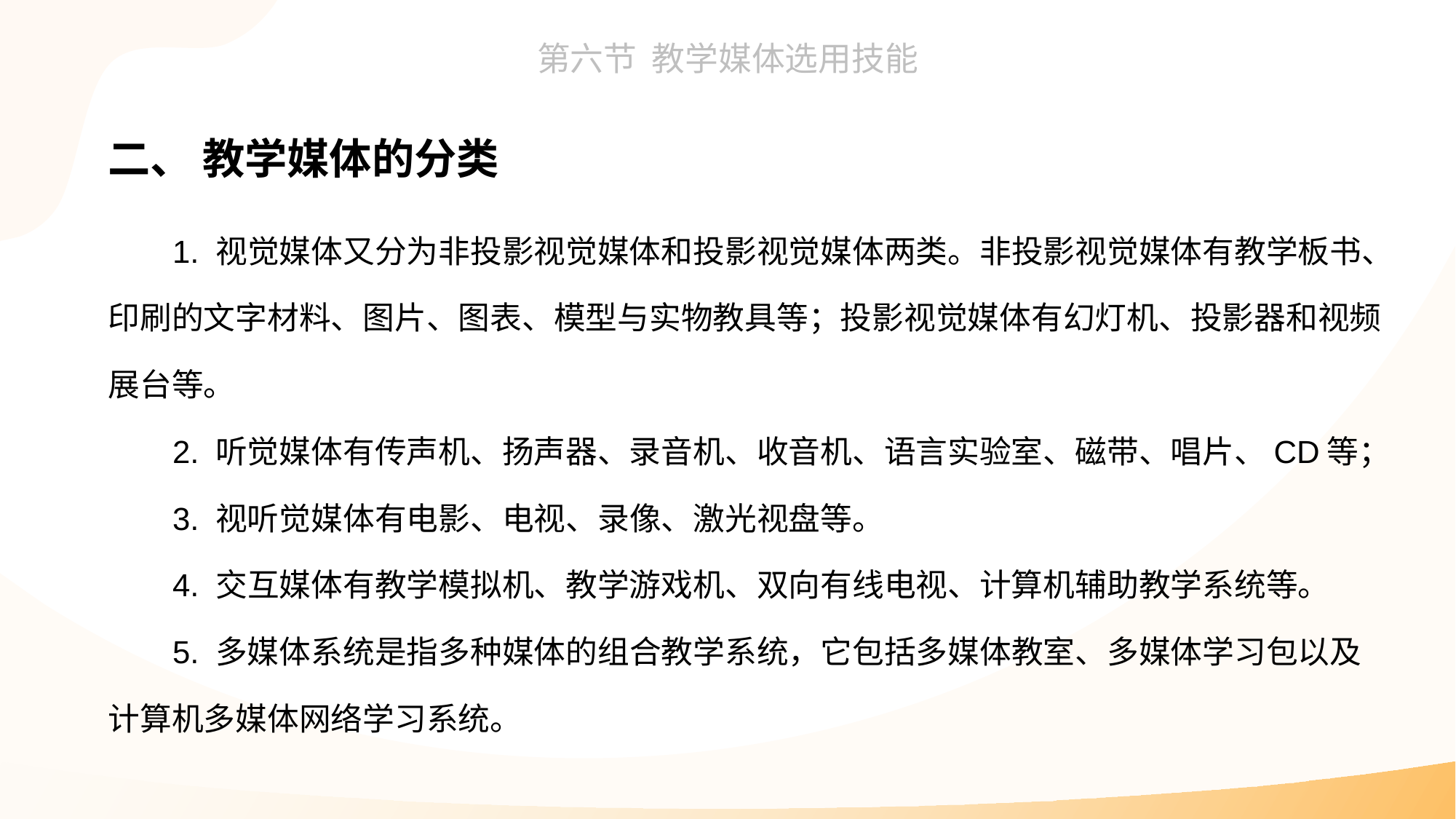

二、 教学媒体的分类
1. 视觉媒体又分为非投影视觉媒体和投影视觉媒体两类。非投影视觉媒体有教学板书、印刷的文字材料、图片、图表、模型与实物教具等；投影视觉媒体有幻灯机、投影器和视频展台等。
2. 听觉媒体有传声机、扬声器、录音机、收音机、语言实验室、磁带、唱片、CD等；
3. 视听觉媒体有电影、电视、录像、激光视盘等。
4. 交互媒体有教学模拟机、教学游戏机、双向有线电视、计算机辅助教学系统等。
5. 多媒体系统是指多种媒体的组合教学系统，它包括多媒体教室、多媒体学习包以及计算机多媒体网络学习系统。